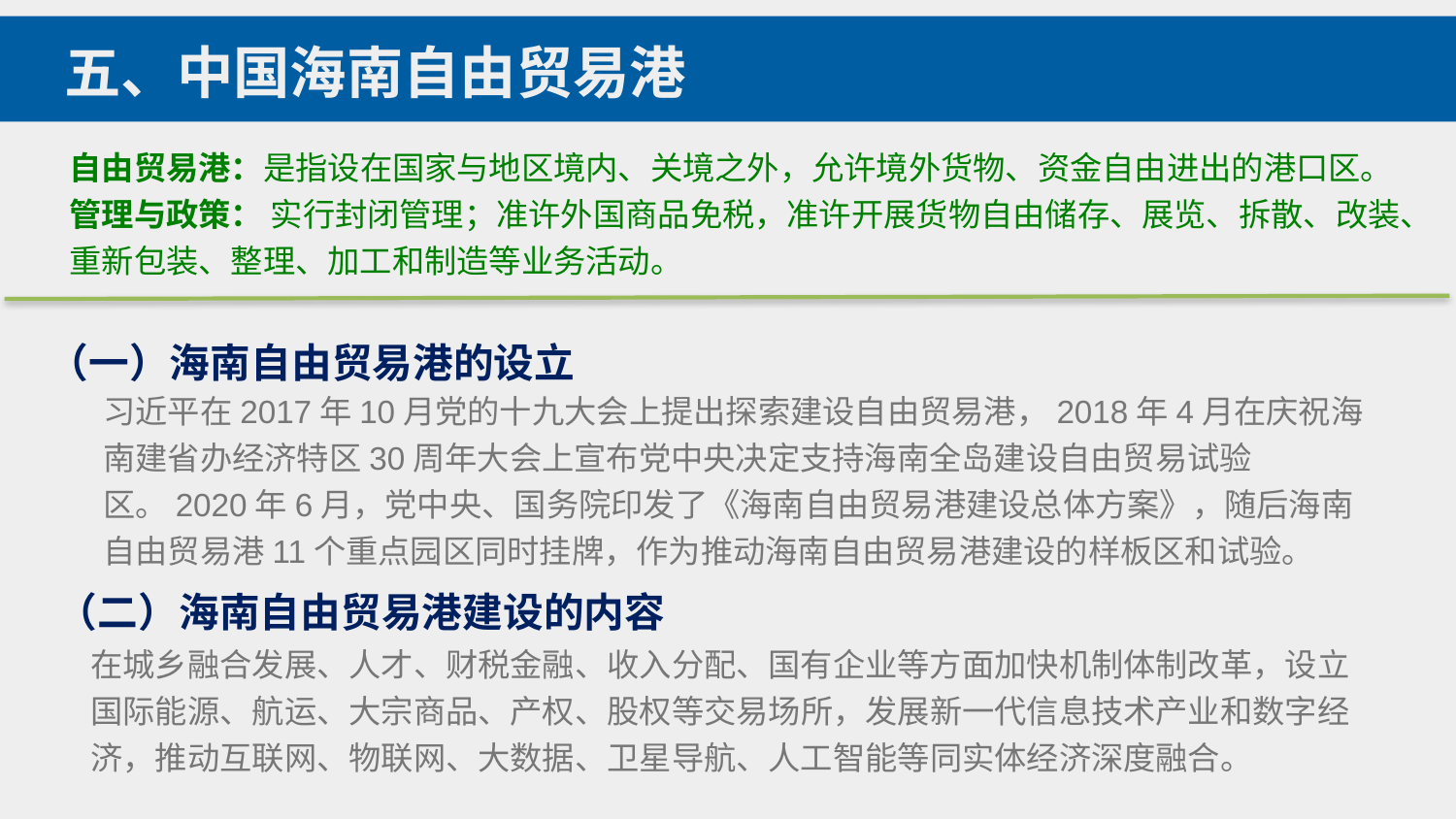

五、中国海南自由贸易港
自由贸易港：是指设在国家与地区境内、关境之外，允许境外货物、资金自由进出的港口区。
管理与政策： 实行封闭管理；准许外国商品免税，准许开展货物自由储存、展览、拆散、改装、重新包装、整理、加工和制造等业务活动。
（一）海南自由贸易港的设立
习近平在2017年10月党的十九大会上提出探索建设自由贸易港，2018年4月在庆祝海南建省办经济特区30周年大会上宣布党中央决定支持海南全岛建设自由贸易试验区。2020年6月，党中央、国务院印发了《海南自由贸易港建设总体方案》，随后海南自由贸易港11个重点园区同时挂牌，作为推动海南自由贸易港建设的样板区和试验。
（二）海南自由贸易港建设的内容
在城乡融合发展、人才、财税金融、收入分配、国有企业等方面加快机制体制改革，设立国际能源、航运、大宗商品、产权、股权等交易场所，发展新一代信息技术产业和数字经济，推动互联网、物联网、大数据、卫星导航、人工智能等同实体经济深度融合。